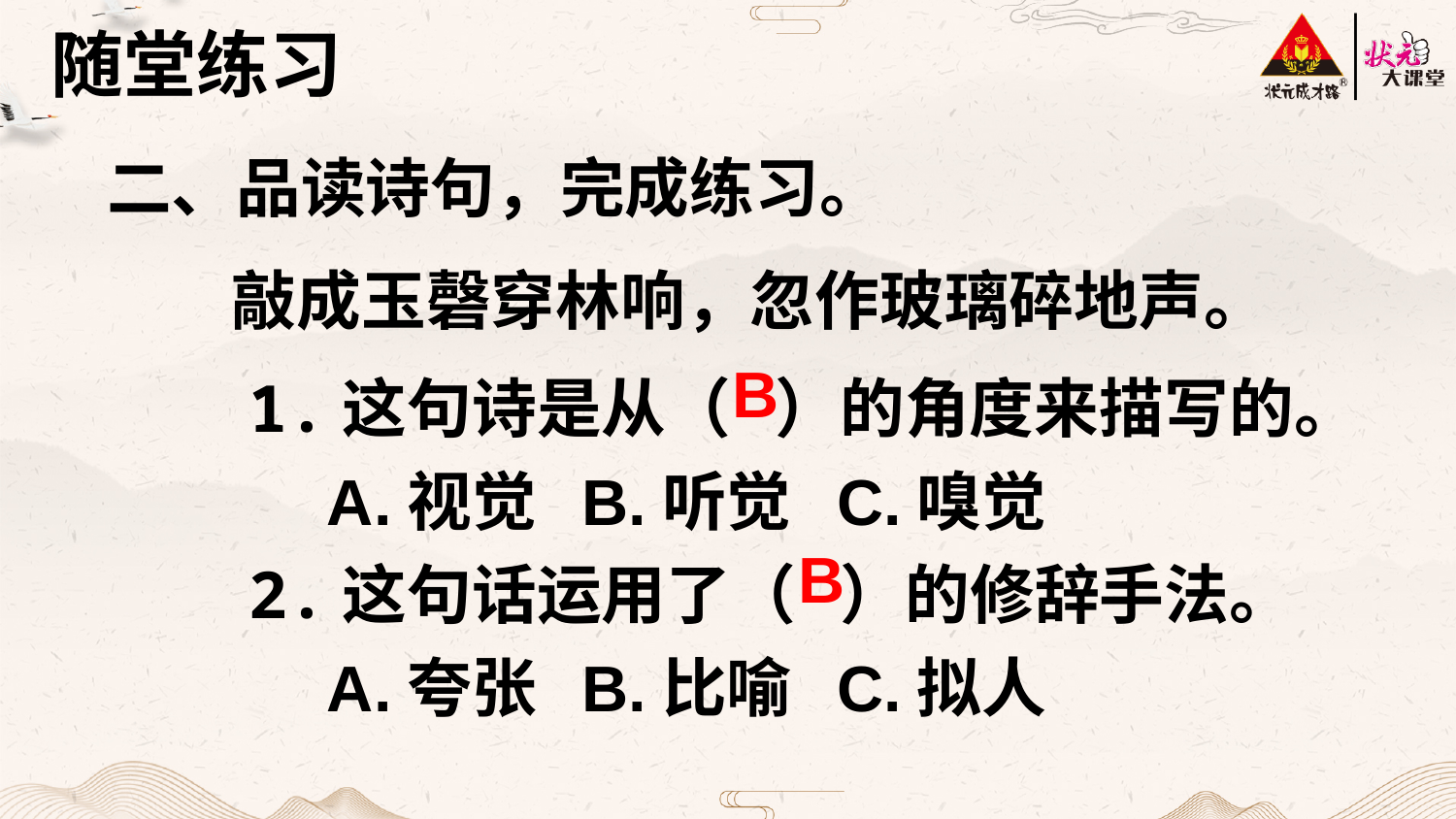

随堂练习
二、品读诗句，完成练习。
敲成玉磬穿林响，忽作玻璃碎地声。
1.这句诗是从（   ）的角度来描写的。
  A.视觉  B.听觉  C.嗅觉
2.这句话运用了（   ）的修辞手法。
  A.夸张  B.比喻  C.拟人
B
B